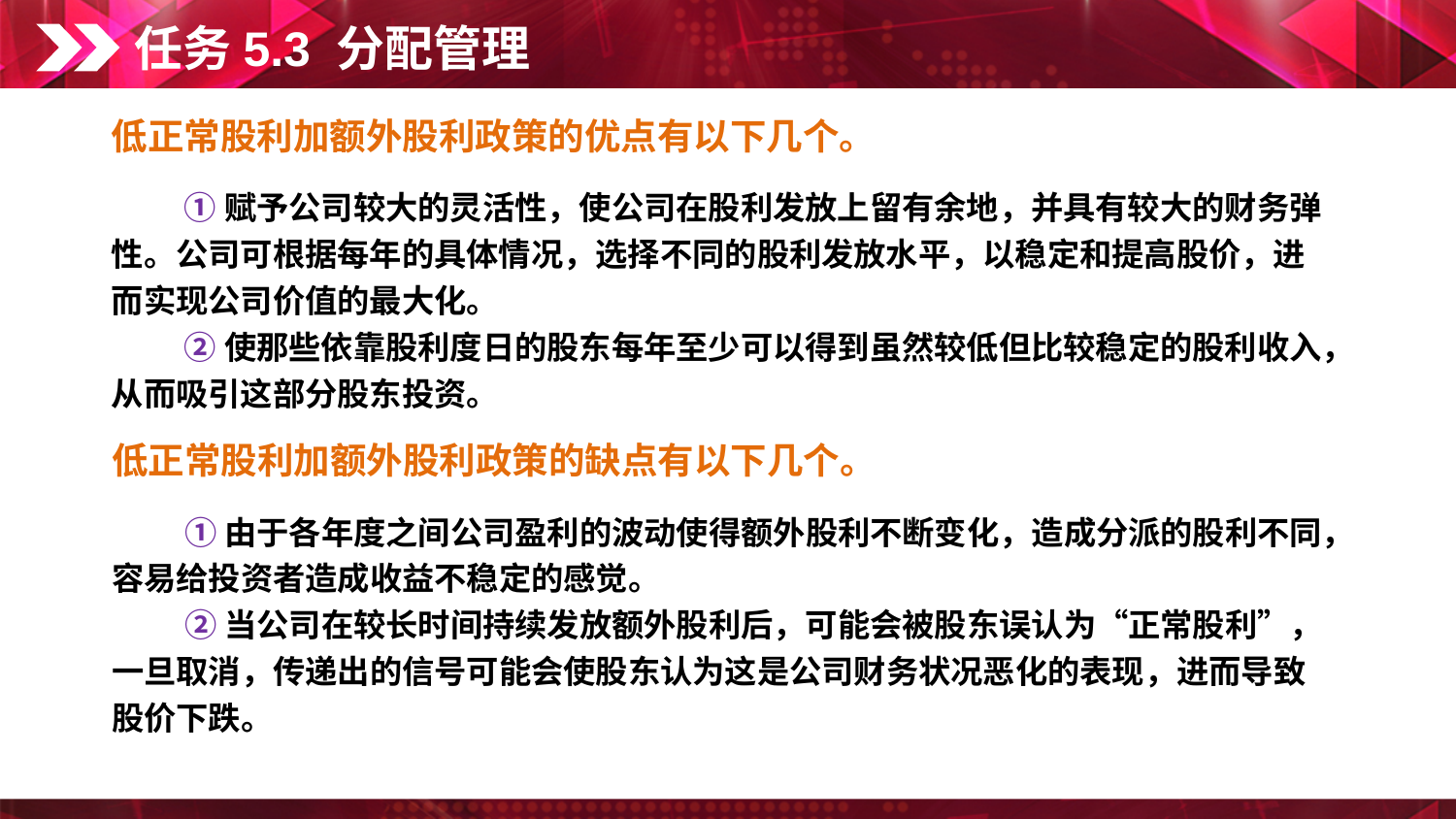

任务5.3 分配管理

低正常股利加额外股利政策的优点有以下几个。
①赋予公司较大的灵活性，使公司在股利发放上留有余地，并具有较大的财务弹性。公司可根据每年的具体情况，选择不同的股利发放水平，以稳定和提高股价，进而实现公司价值的最大化。
②使那些依靠股利度日的股东每年至少可以得到虽然较低但比较稳定的股利收入，从而吸引这部分股东投资。
低正常股利加额外股利政策的缺点有以下几个。
①由于各年度之间公司盈利的波动使得额外股利不断变化，造成分派的股利不同，容易给投资者造成收益不稳定的感觉。
②当公司在较长时间持续发放额外股利后，可能会被股东误认为“正常股利”，一旦取消，传递出的信号可能会使股东认为这是公司财务状况恶化的表现，进而导致股价下跌。